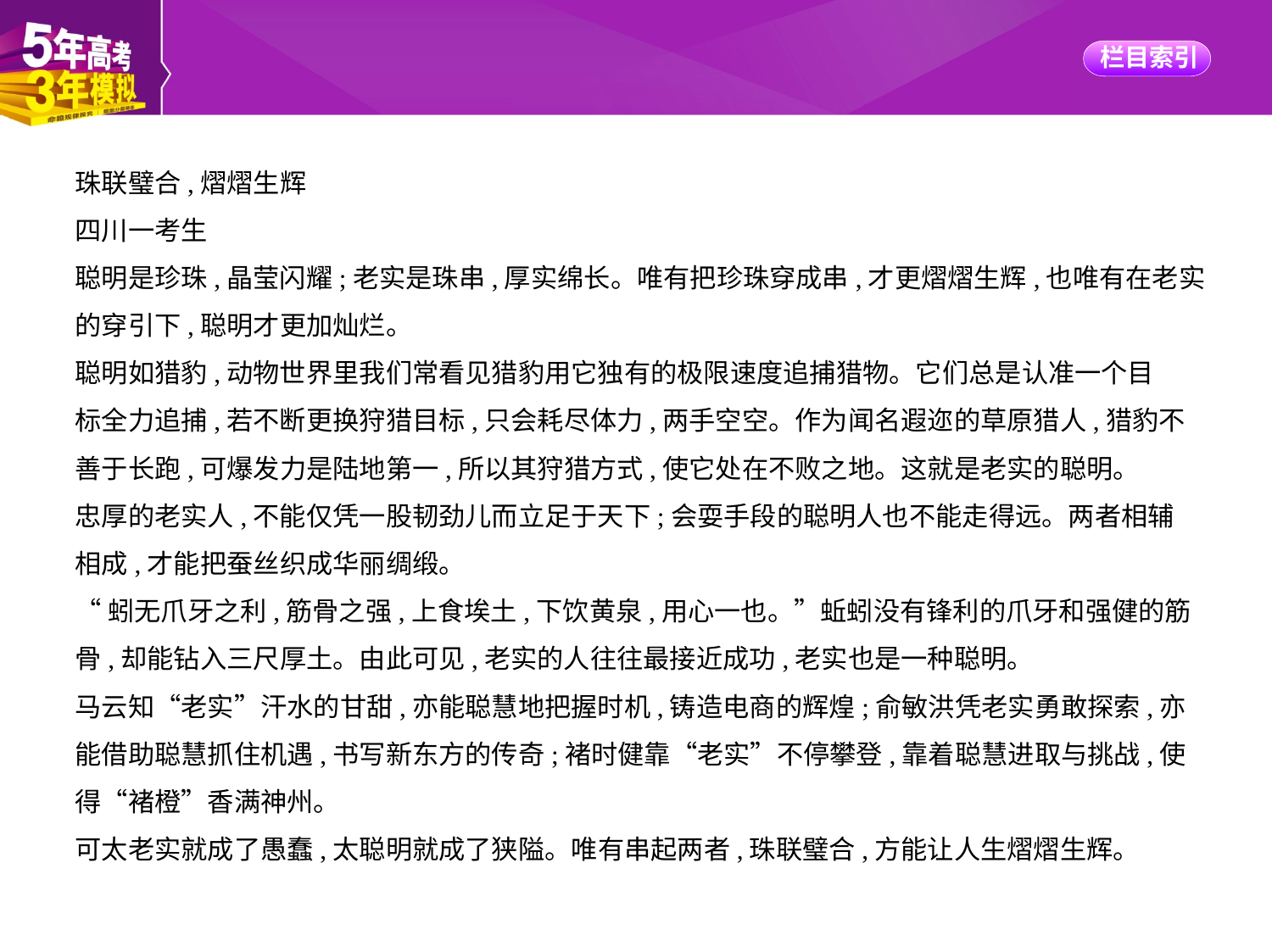

珠联璧合,熠熠生辉
四川一考生
聪明是珍珠,晶莹闪耀;老实是珠串,厚实绵长。唯有把珍珠穿成串,才更熠熠生辉,也唯有在老实
的穿引下,聪明才更加灿烂。
聪明如猎豹,动物世界里我们常看见猎豹用它独有的极限速度追捕猎物。它们总是认准一个目
标全力追捕,若不断更换狩猎目标,只会耗尽体力,两手空空。作为闻名遐迩的草原猎人,猎豹不
善于长跑,可爆发力是陆地第一,所以其狩猎方式,使它处在不败之地。这就是老实的聪明。
忠厚的老实人,不能仅凭一股韧劲儿而立足于天下;会耍手段的聪明人也不能走得远。两者相辅
相成,才能把蚕丝织成华丽绸缎。
“蚓无爪牙之利,筋骨之强,上食埃土,下饮黄泉,用心一也。”蚯蚓没有锋利的爪牙和强健的筋
骨,却能钻入三尺厚土。由此可见,老实的人往往最接近成功,老实也是一种聪明。
马云知“老实”汗水的甘甜,亦能聪慧地把握时机,铸造电商的辉煌;俞敏洪凭老实勇敢探索,亦
能借助聪慧抓住机遇,书写新东方的传奇;褚时健靠“老实”不停攀登,靠着聪慧进取与挑战,使
得“褚橙”香满神州。
可太老实就成了愚蠢,太聪明就成了狭隘。唯有串起两者,珠联璧合,方能让人生熠熠生辉。